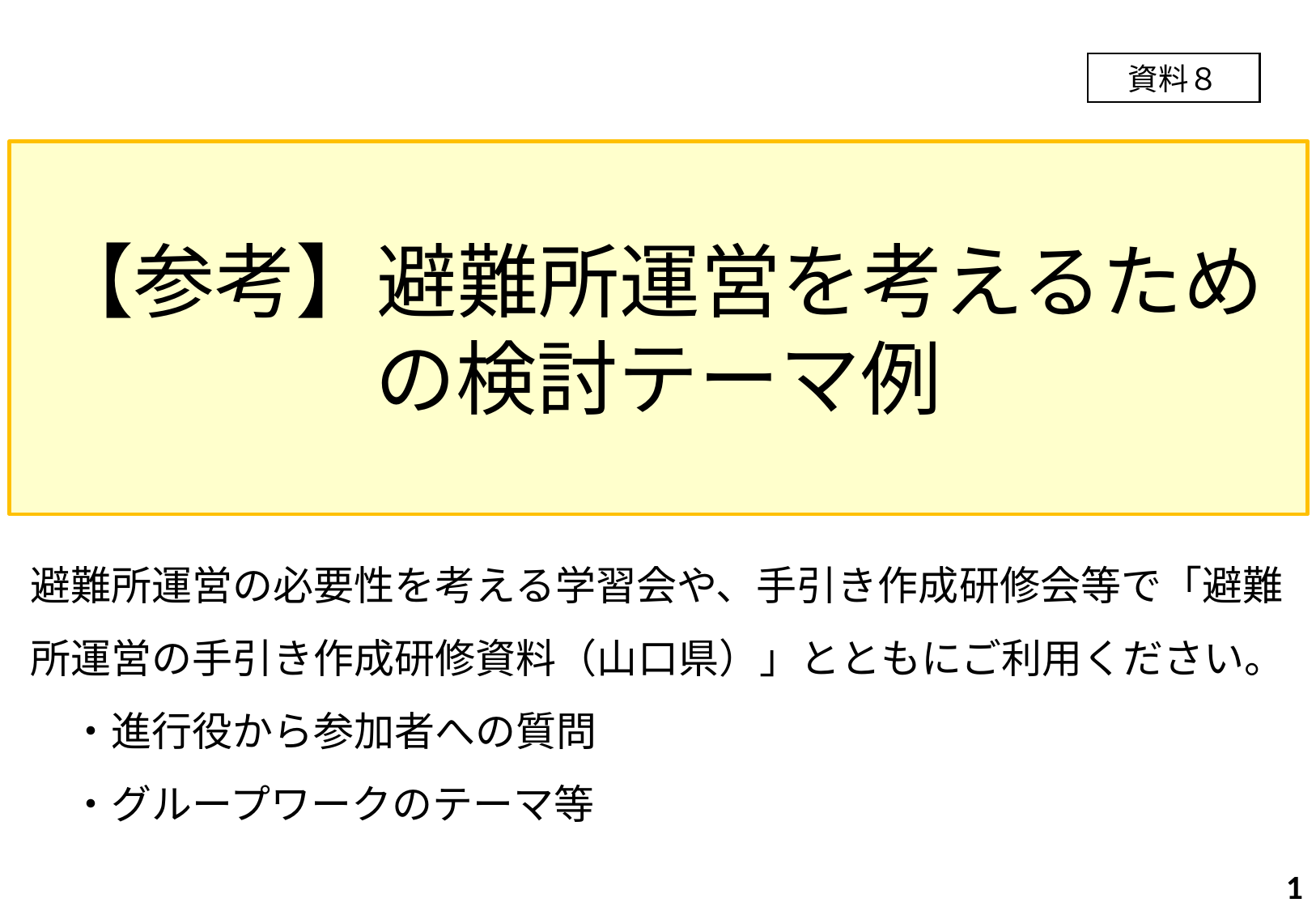

資料８
【参考】避難所運営を考えるための検討テーマ例
避難所運営の必要性を考える学習会や、手引き作成研修会等で「避難所運営の手引き作成研修資料（山口県）」とともにご利用ください。
　・進行役から参加者への質問
　・グループワークのテーマ等
1